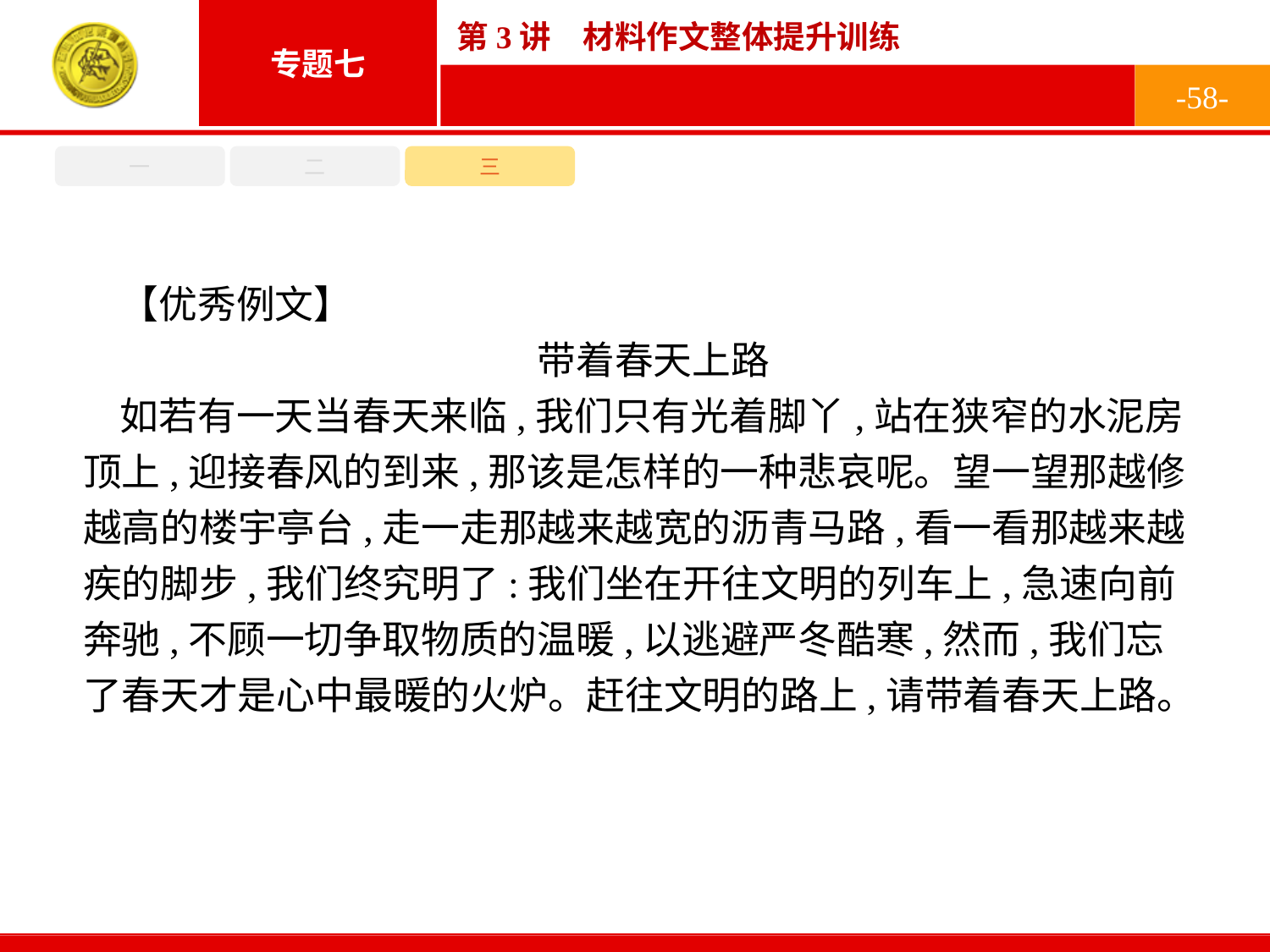

-58-
一
二
三
【优秀例文】
带着春天上路
如若有一天当春天来临,我们只有光着脚丫,站在狭窄的水泥房顶上,迎接春风的到来,那该是怎样的一种悲哀呢。望一望那越修越高的楼宇亭台,走一走那越来越宽的沥青马路,看一看那越来越疾的脚步,我们终究明了:我们坐在开往文明的列车上,急速向前奔驰,不顾一切争取物质的温暖,以逃避严冬酷寒,然而,我们忘了春天才是心中最暖的火炉。赶往文明的路上,请带着春天上路。